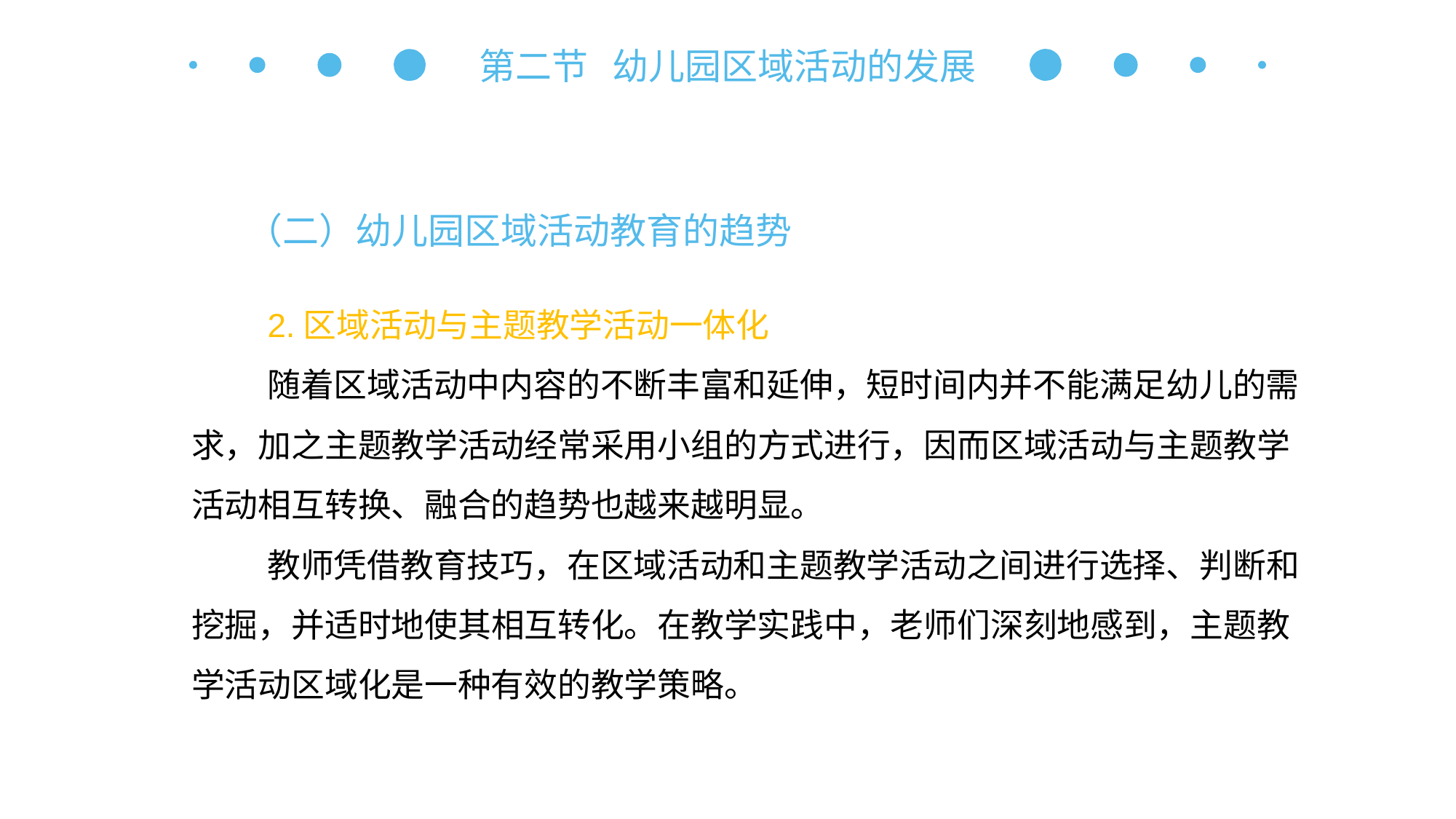

第二节   幼儿园区域活动的发展

（二）幼儿园区域活动教育的趋势
2.区域活动与主题教学活动一体化
随着区域活动中内容的不断丰富和延伸，短时间内并不能满足幼儿的需求，加之主题教学活动经常采用小组的方式进行，因而区域活动与主题教学活动相互转换、融合的趋势也越来越明显。
教师凭借教育技巧，在区域活动和主题教学活动之间进行选择、判断和挖掘，并适时地使其相互转化。在教学实践中，老师们深刻地感到，主题教学活动区域化是一种有效的教学策略。